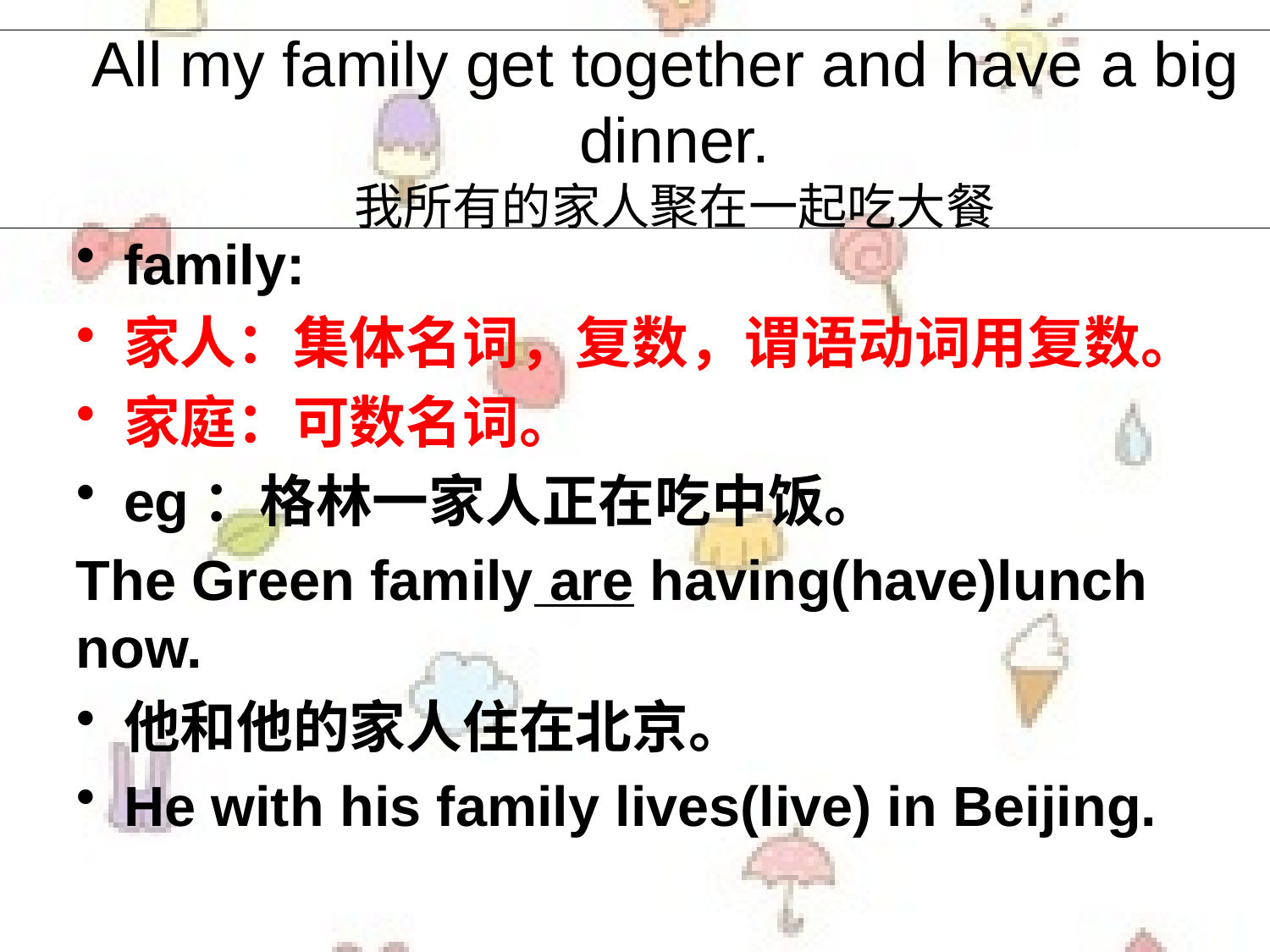

All my family get together and have a big
dinner.
我所有的家人聚在一起吃大餐
family:
家人：集体名词，复数，谓语动词用复数。
家庭：可数名词。
eg：格林一家人正在吃中饭。
The Green family are having(have)lunch now.
他和他的家人住在北京。
He with his family lives(live) in Beijing.